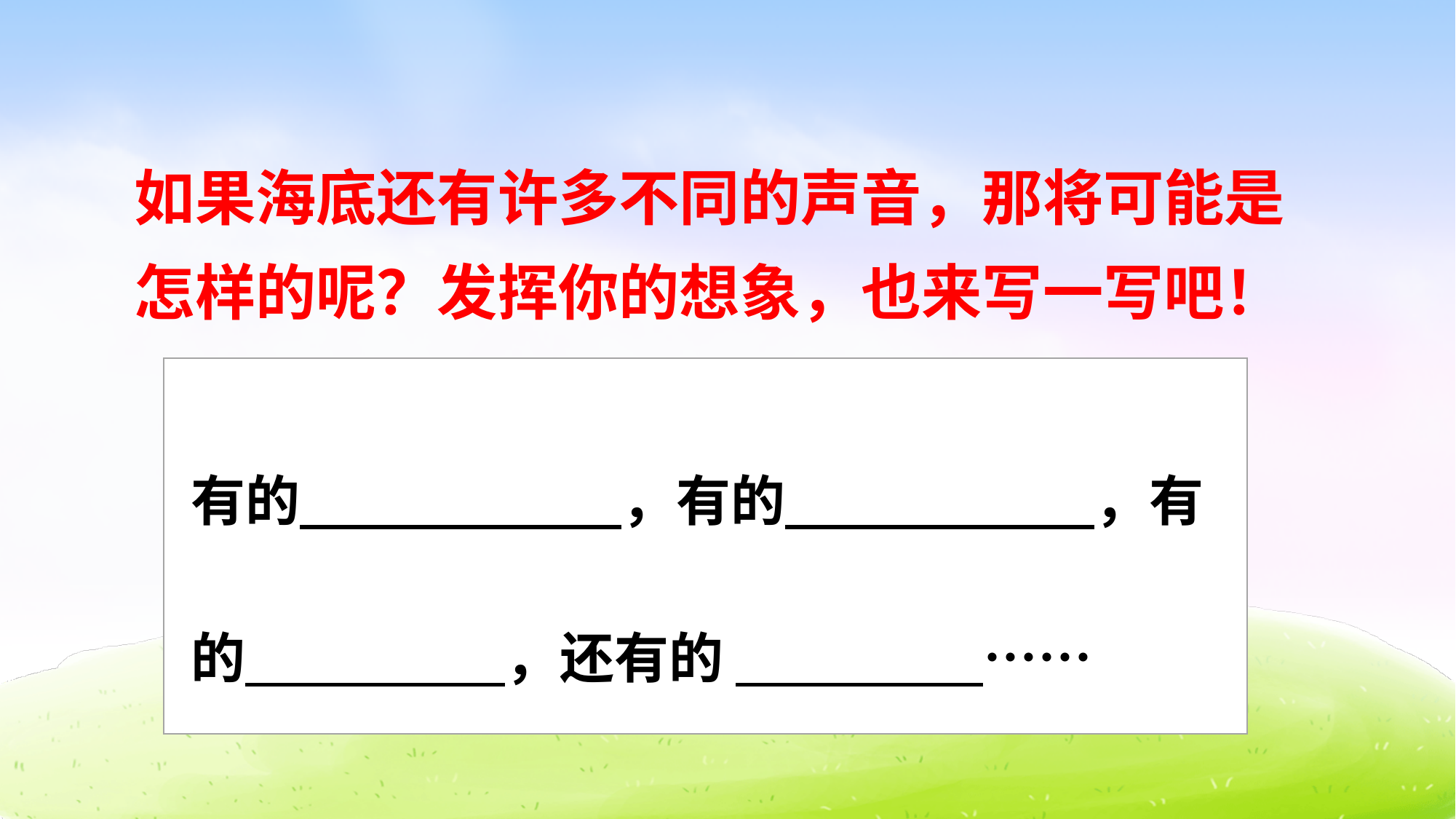

如果海底还有许多不同的声音，那将可能是怎样的呢？发挥你的想象，也来写一写吧！

有的                          ，有的                         ，有的                     ，还有的                     ……